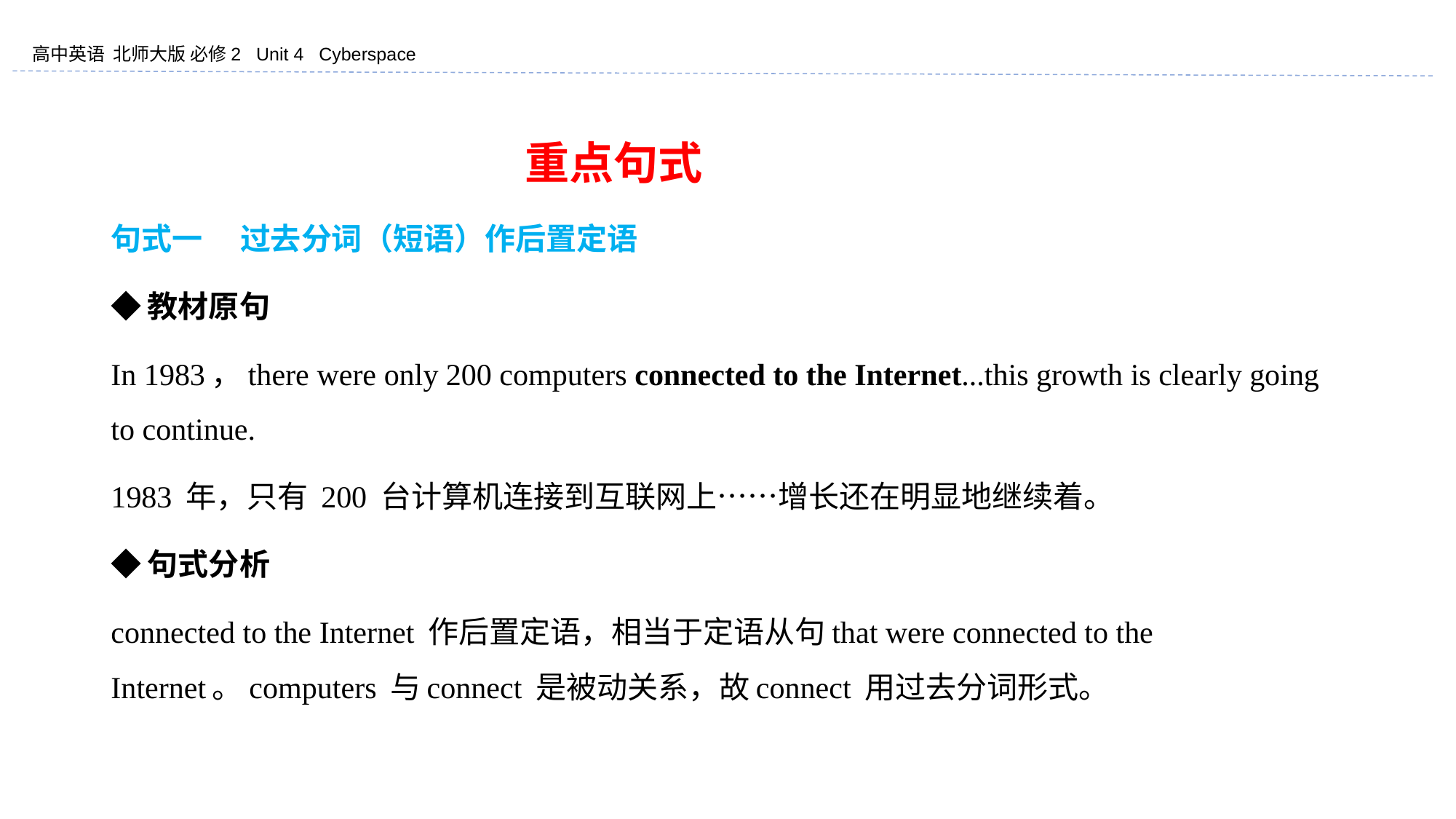

重点句式
句式一 　过去分词（短语）作后置定语
◆教材原句
In 1983，there were only 200 computers connected to the Internet...this growth is clearly going to continue.
1983 年，只有 200 台计算机连接到互联网上……增长还在明显地继续着。
◆句式分析
connected to the Internet 作后置定语，相当于定语从句that were connected to the Internet。computers 与connect 是被动关系，故connect 用过去分词形式。